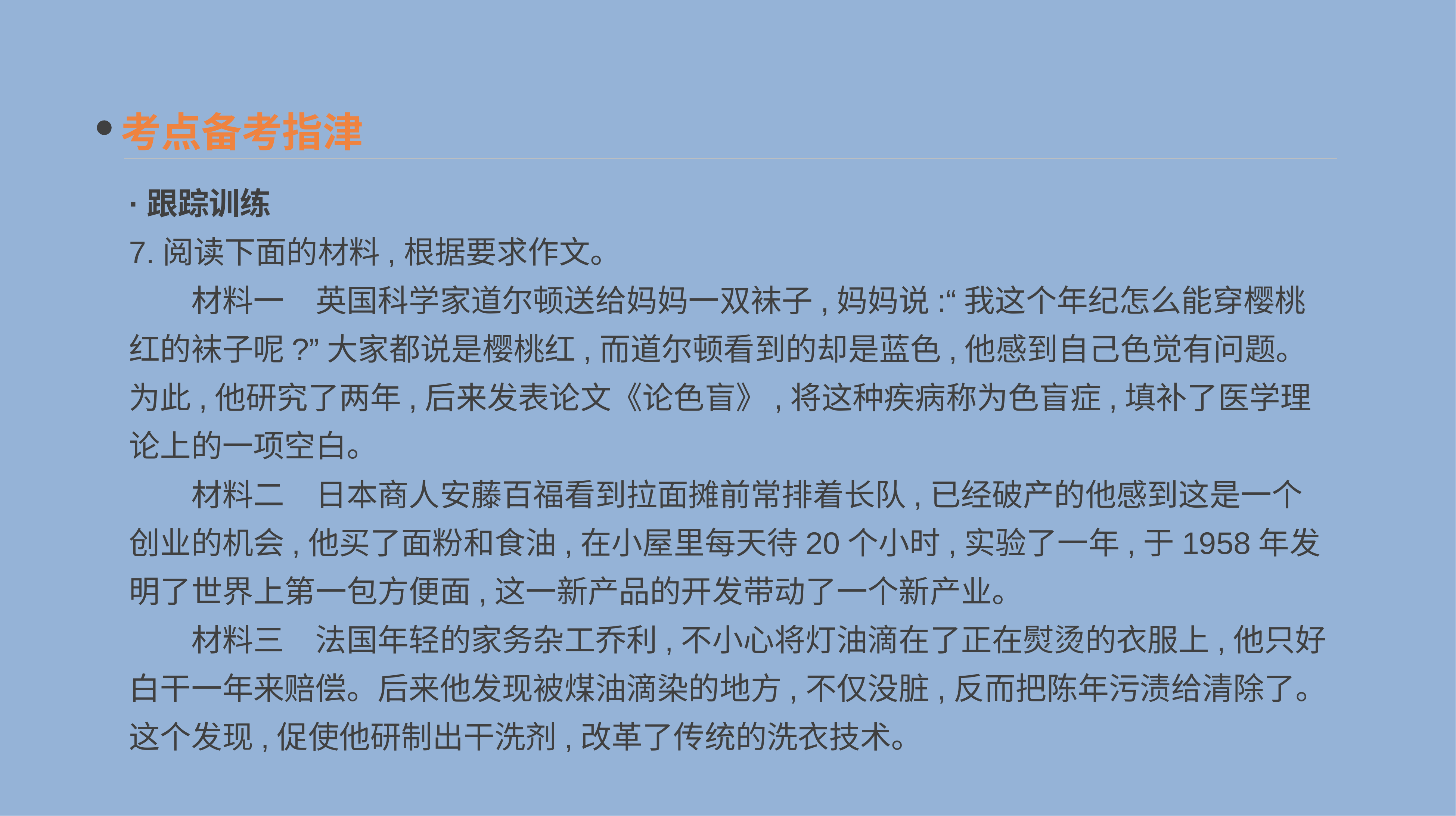

考点备考指津

·跟踪训练
7.阅读下面的材料,根据要求作文。
　　材料一　英国科学家道尔顿送给妈妈一双袜子,妈妈说:“我这个年纪怎么能穿樱桃红的袜子呢?”大家都说是樱桃红,而道尔顿看到的却是蓝色,他感到自己色觉有问题。为此,他研究了两年,后来发表论文《论色盲》,将这种疾病称为色盲症,填补了医学理论上的一项空白。
　　材料二　日本商人安藤百福看到拉面摊前常排着长队,已经破产的他感到这是一个创业的机会,他买了面粉和食油,在小屋里每天待20个小时,实验了一年,于1958年发明了世界上第一包方便面,这一新产品的开发带动了一个新产业。
　　材料三　法国年轻的家务杂工乔利,不小心将灯油滴在了正在熨烫的衣服上,他只好白干一年来赔偿。后来他发现被煤油滴染的地方,不仅没脏,反而把陈年污渍给清除了。这个发现,促使他研制出干洗剂,改革了传统的洗衣技术。